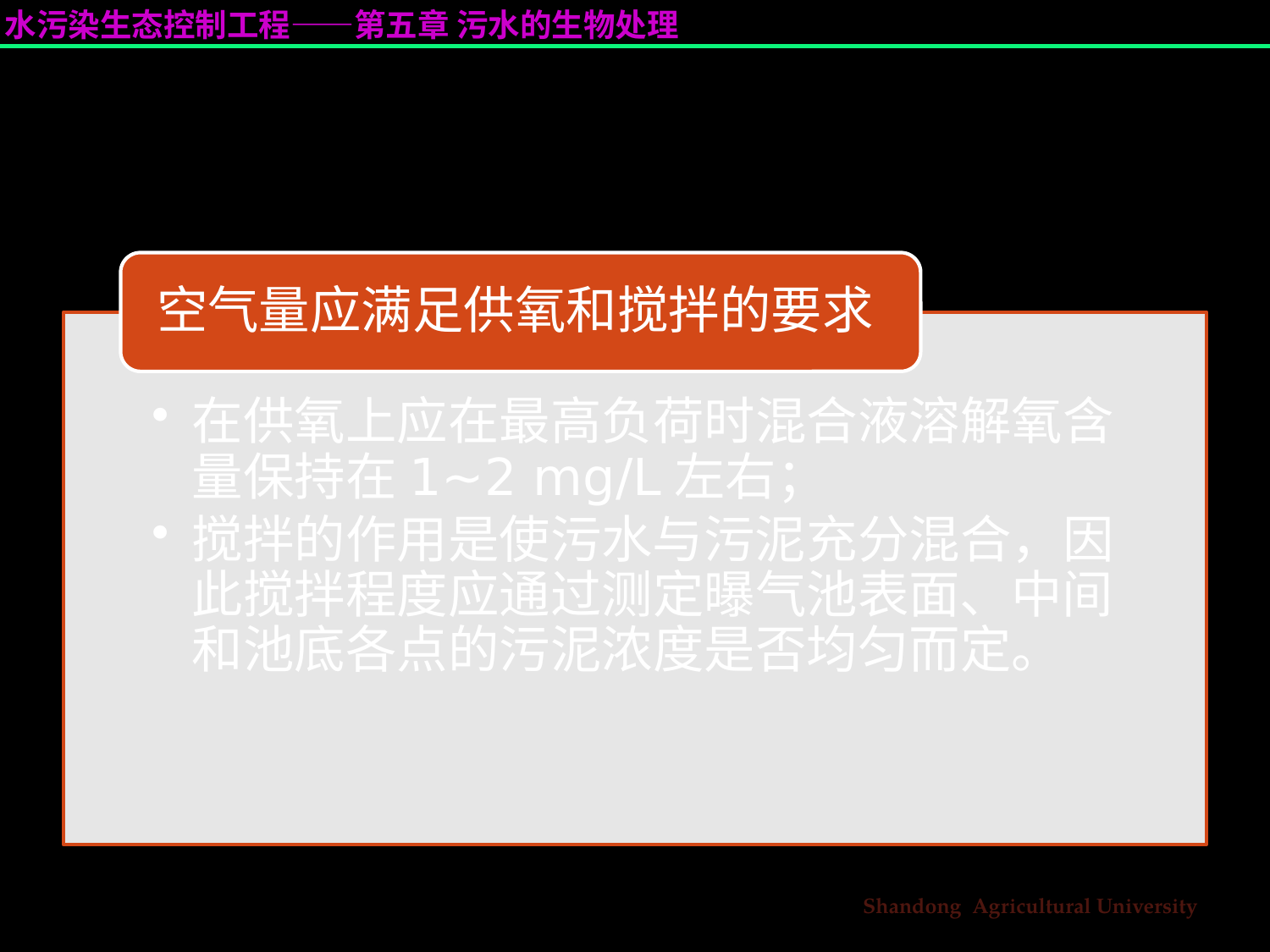

#
在供氧上应在最高负荷时混合液溶解氧含量保持在1~2 mg/L左右；
搅拌的作用是使污水与污泥充分混合，因此搅拌程度应通过测定曝气池表面、中间和池底各点的污泥浓度是否均匀而定。
空气量应满足供氧和搅拌的要求